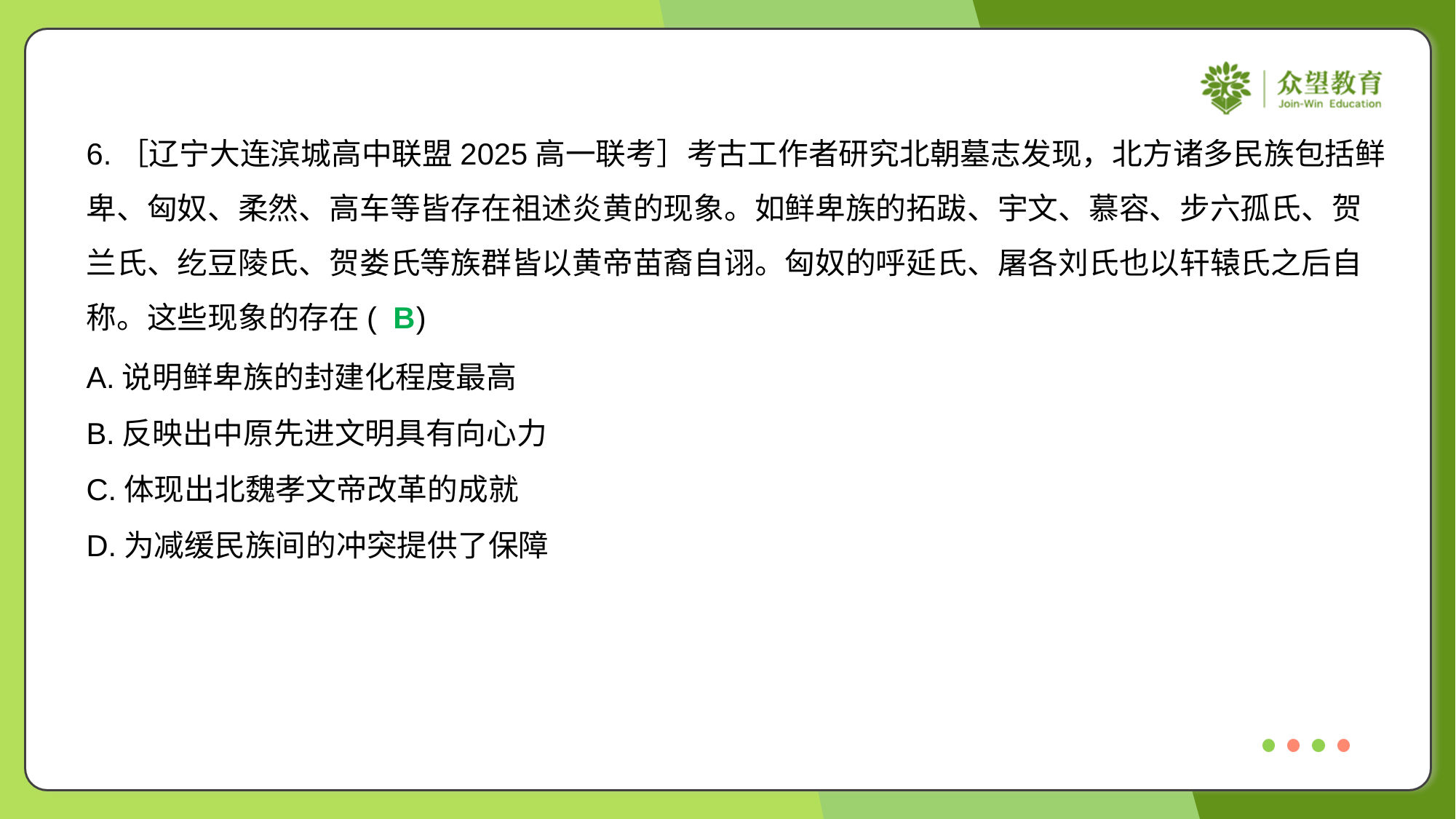

6.［辽宁大连滨城高中联盟2025高一联考］考古工作者研究北朝墓志发现，北方诸多民族包括鲜
卑、匈奴、柔然、高车等皆存在祖述炎黄的现象。如鲜卑族的拓跋、宇文、慕容、步六孤氏、贺
兰氏、纥豆陵氏、贺娄氏等族群皆以黄帝苗裔自诩。匈奴的呼延氏、屠各刘氏也以轩辕氏之后自
称。这些现象的存在(     )
B
A.说明鲜卑族的封建化程度最高
B.反映出中原先进文明具有向心力
C.体现出北魏孝文帝改革的成就
D.为减缓民族间的冲突提供了保障